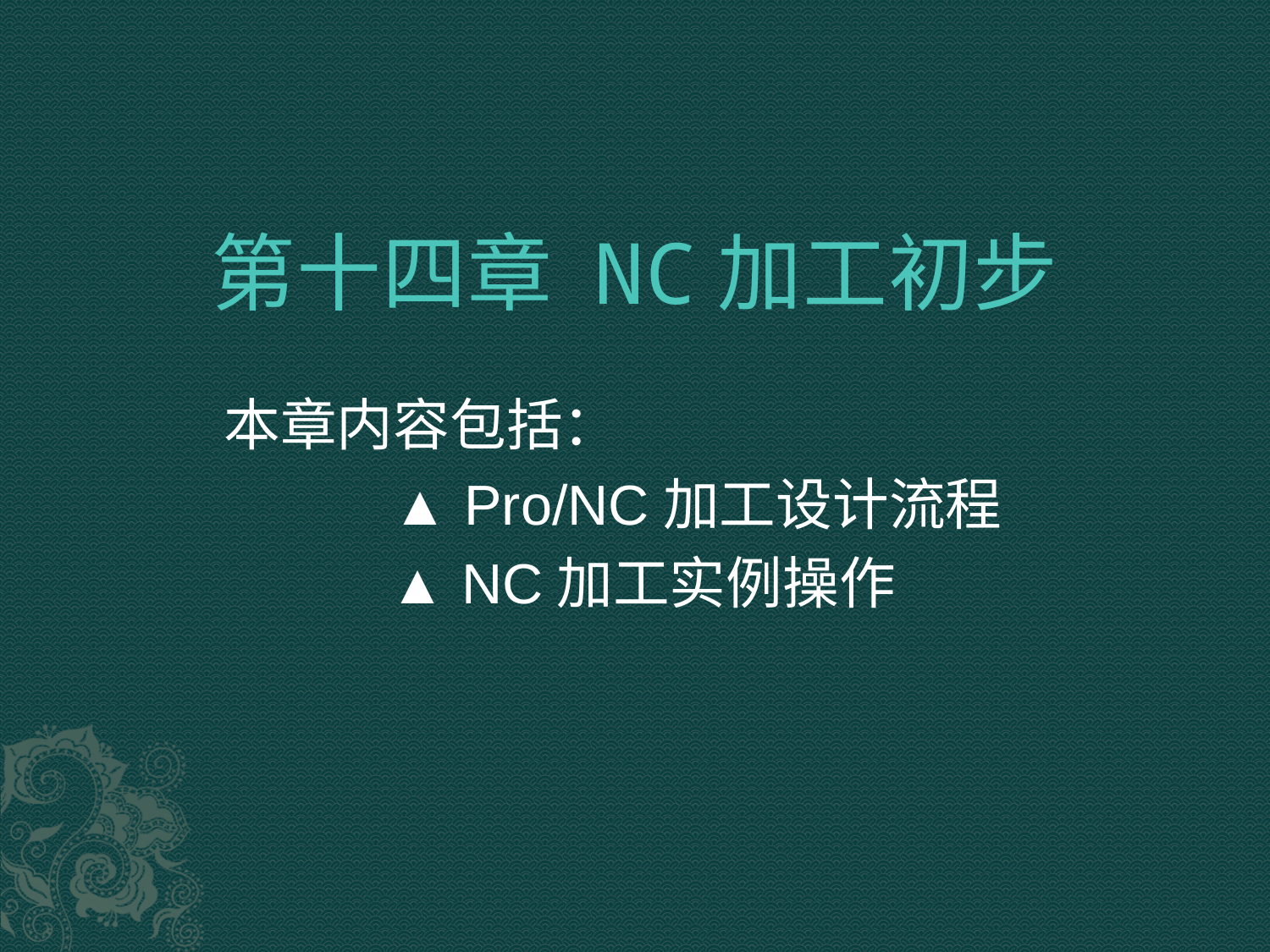

# 第十四章 NC加工初步
本章内容包括：
        ▲ Pro/NC加工设计流程
 ▲ NC加工实例操作